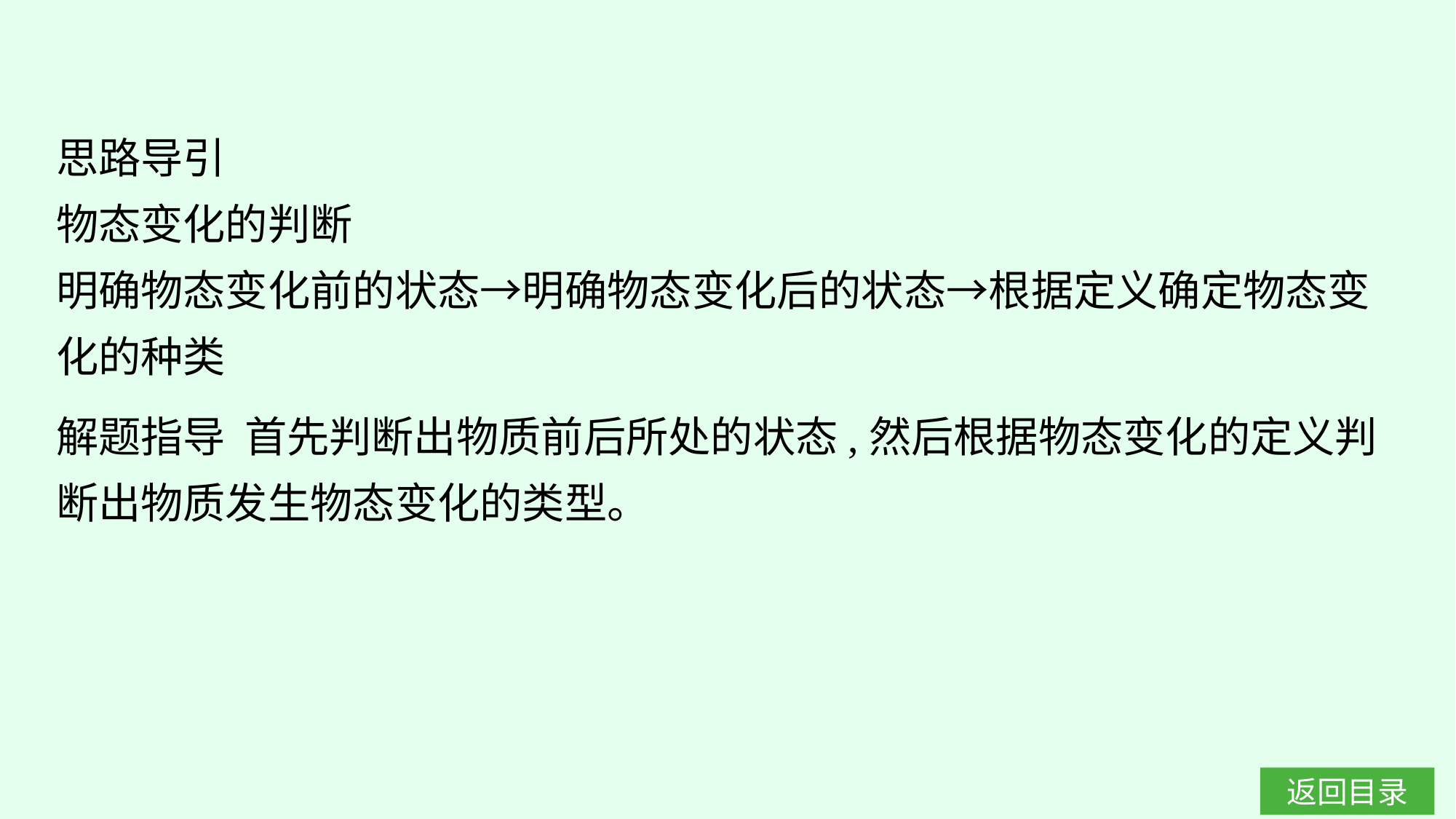

思路导引
物态变化的判断
明确物态变化前的状态→明确物态变化后的状态→根据定义确定物态变化的种类
解题指导  首先判断出物质前后所处的状态,然后根据物态变化的定义判断出物质发生物态变化的类型。